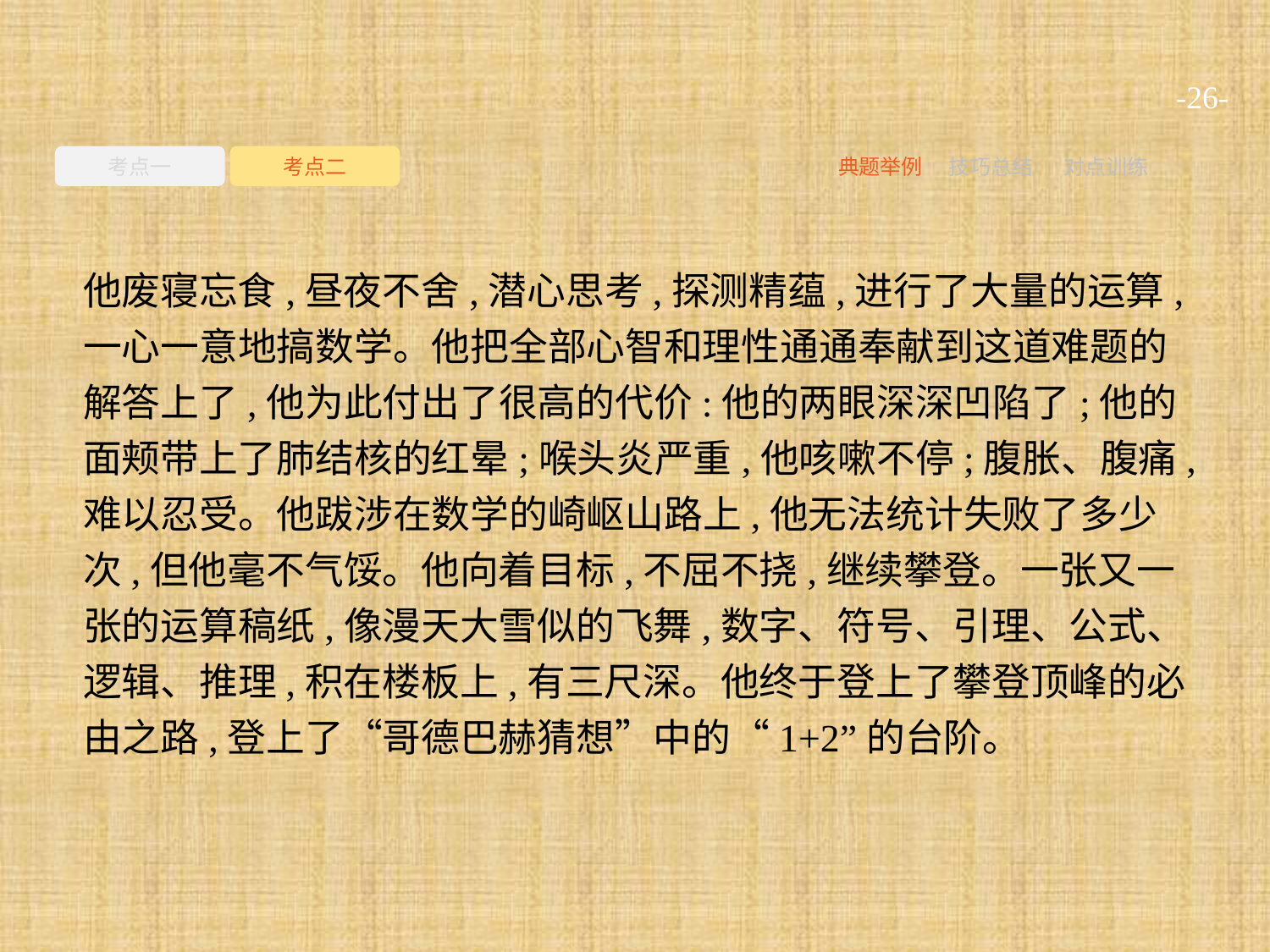

-26-
考点一
考点二
典题举例
技巧总结
对点训练
他废寝忘食,昼夜不舍,潜心思考,探测精蕴,进行了大量的运算,一心一意地搞数学。他把全部心智和理性通通奉献到这道难题的解答上了,他为此付出了很高的代价:他的两眼深深凹陷了;他的面颊带上了肺结核的红晕;喉头炎严重,他咳嗽不停;腹胀、腹痛,难以忍受。他跋涉在数学的崎岖山路上,他无法统计失败了多少次,但他毫不气馁。他向着目标,不屈不挠,继续攀登。一张又一张的运算稿纸,像漫天大雪似的飞舞,数字、符号、引理、公式、逻辑、推理,积在楼板上,有三尺深。他终于登上了攀登顶峰的必由之路,登上了“哥德巴赫猜想”中的“1+2”的台阶。